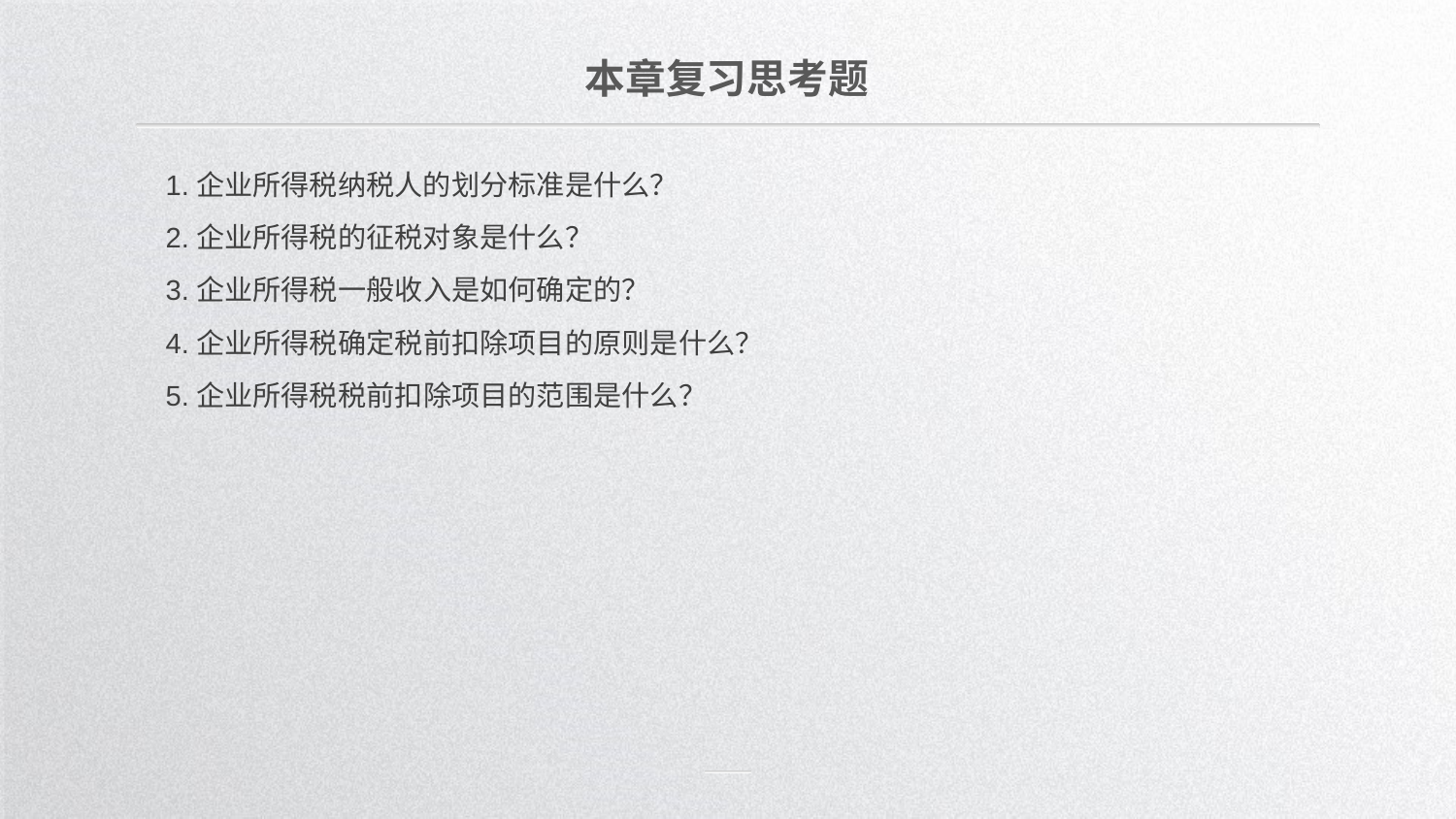

本章复习思考题
1.企业所得税纳税人的划分标准是什么？
2.企业所得税的征税对象是什么？
3.企业所得税一般收入是如何确定的？
4.企业所得税确定税前扣除项目的原则是什么？
5.企业所得税税前扣除项目的范围是什么？